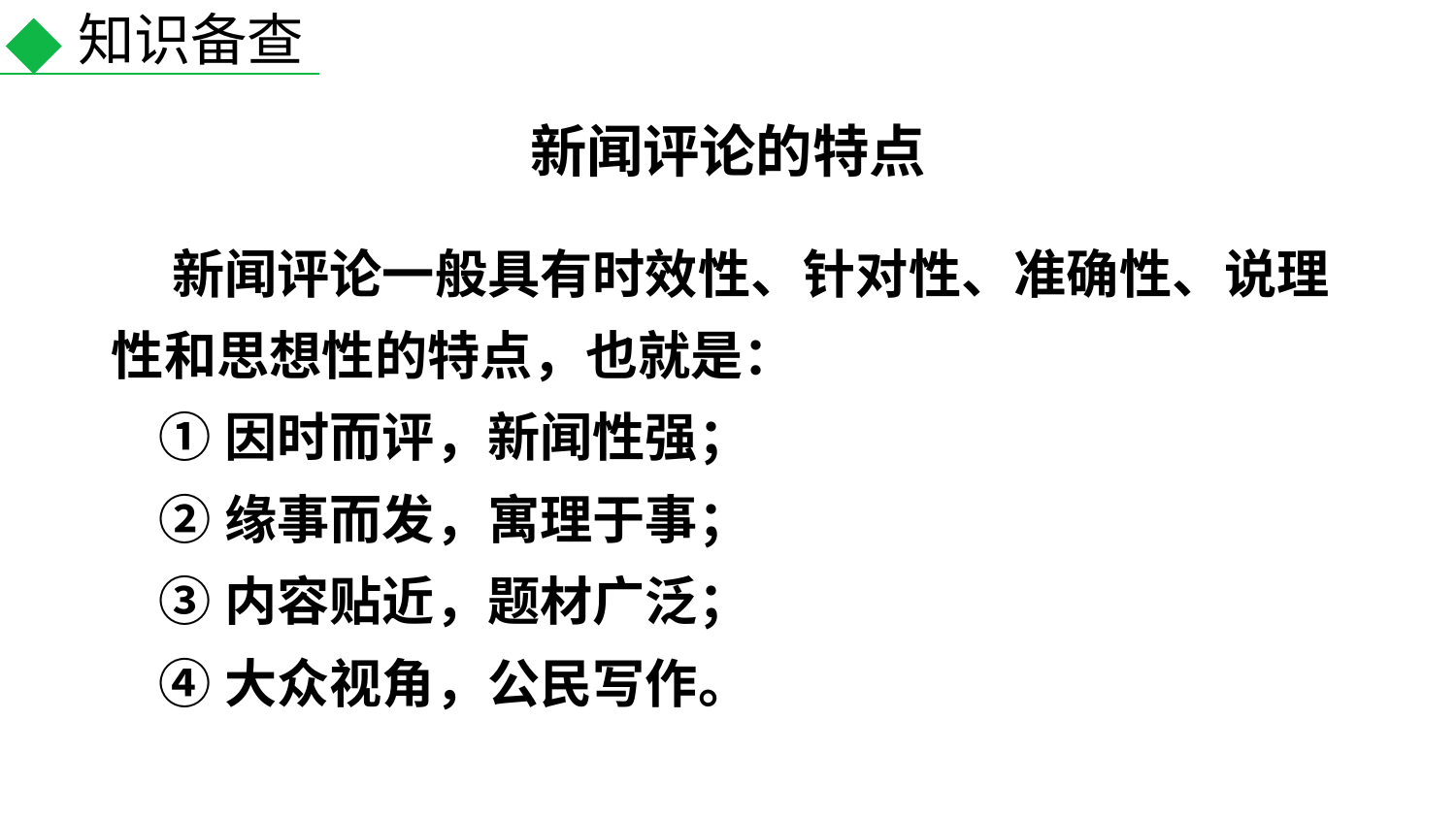

知识备查

新闻评论的特点
    新闻评论一般具有时效性、针对性、准确性、说理性和思想性的特点，也就是：
    ①因时而评，新闻性强；
    ②缘事而发，寓理于事；
    ③内容贴近，题材广泛；
    ④大众视角，公民写作。